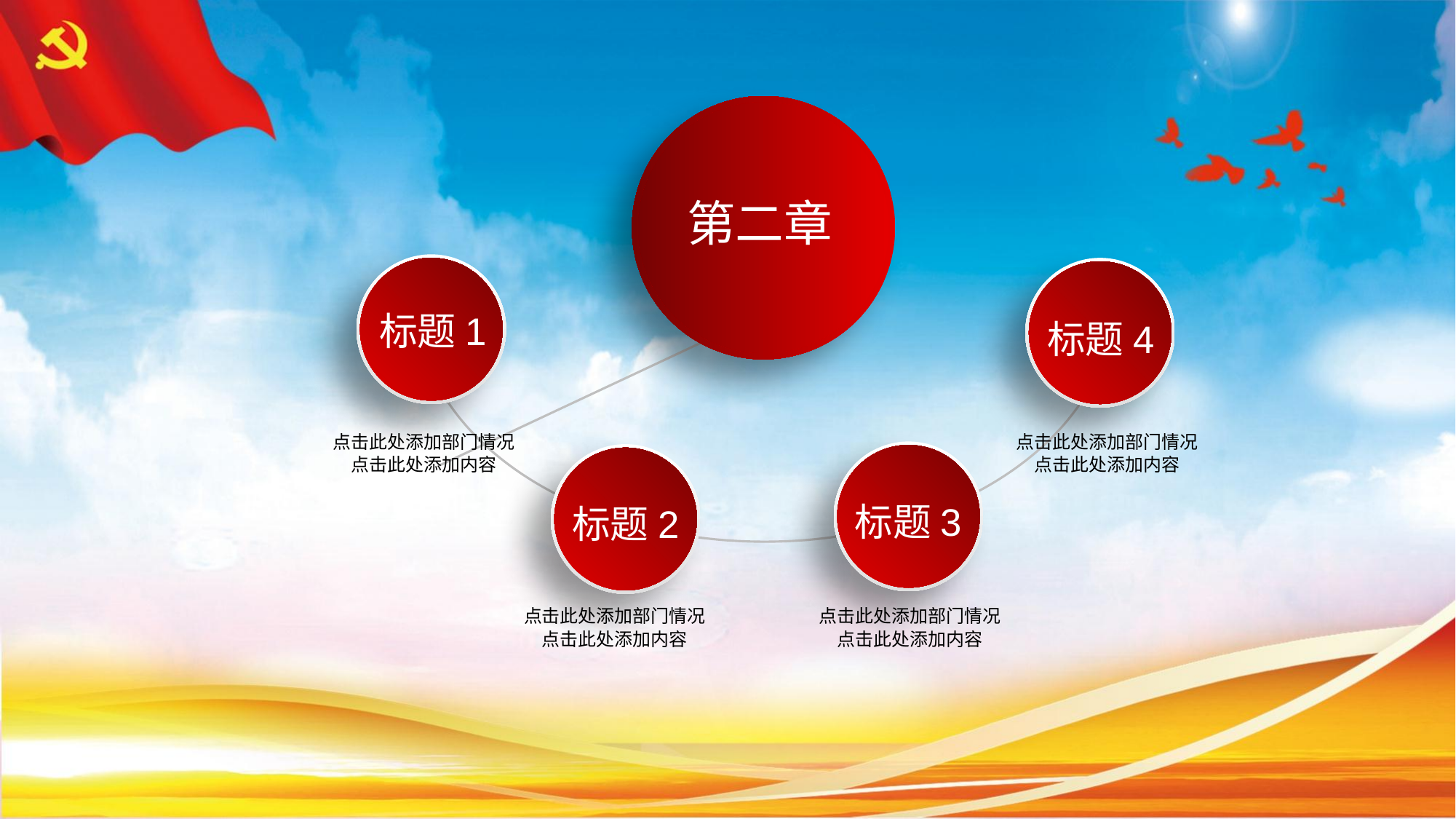

第二章

标题1
标题4

点击此处添加部门情况
点击此处添加内容
点击此处添加部门情况
点击此处添加内容

标题3
标题2
点击此处添加部门情况
点击此处添加内容
点击此处添加部门情况
点击此处添加内容